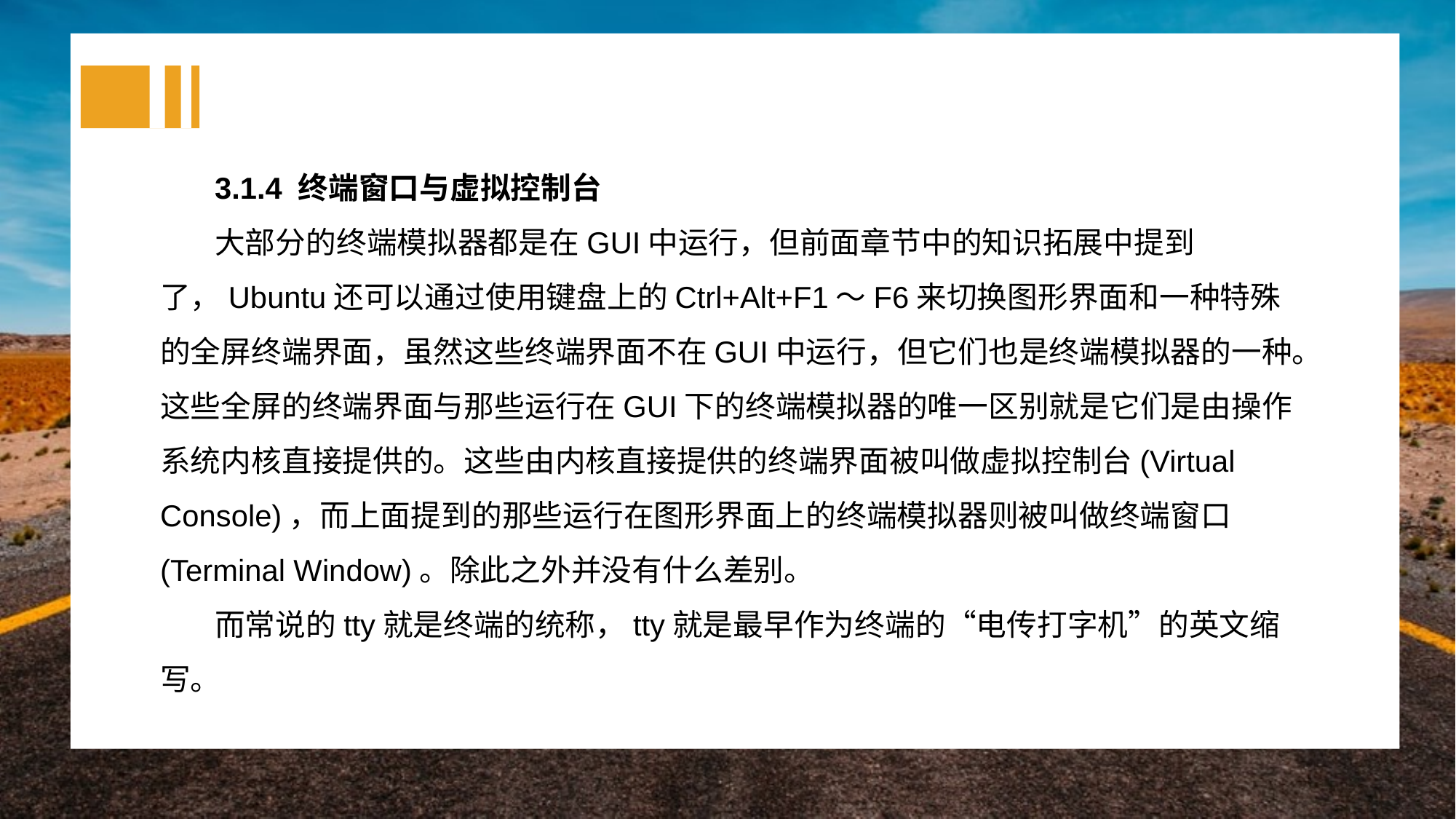

3.1.4 终端窗口与虚拟控制台
大部分的终端模拟器都是在GUI中运行，但前面章节中的知识拓展中提到了，Ubuntu还可以通过使用键盘上的Ctrl+Alt+F1～F6来切换图形界面和一种特殊的全屏终端界面，虽然这些终端界面不在GUI中运行，但它们也是终端模拟器的一种。这些全屏的终端界面与那些运行在GUI下的终端模拟器的唯一区别就是它们是由操作系统内核直接提供的。这些由内核直接提供的终端界面被叫做虚拟控制台(Virtual Console)，而上面提到的那些运行在图形界面上的终端模拟器则被叫做终端窗口(Terminal Window)。除此之外并没有什么差别。
而常说的tty就是终端的统称，tty就是最早作为终端的“电传打字机”的英文缩写。